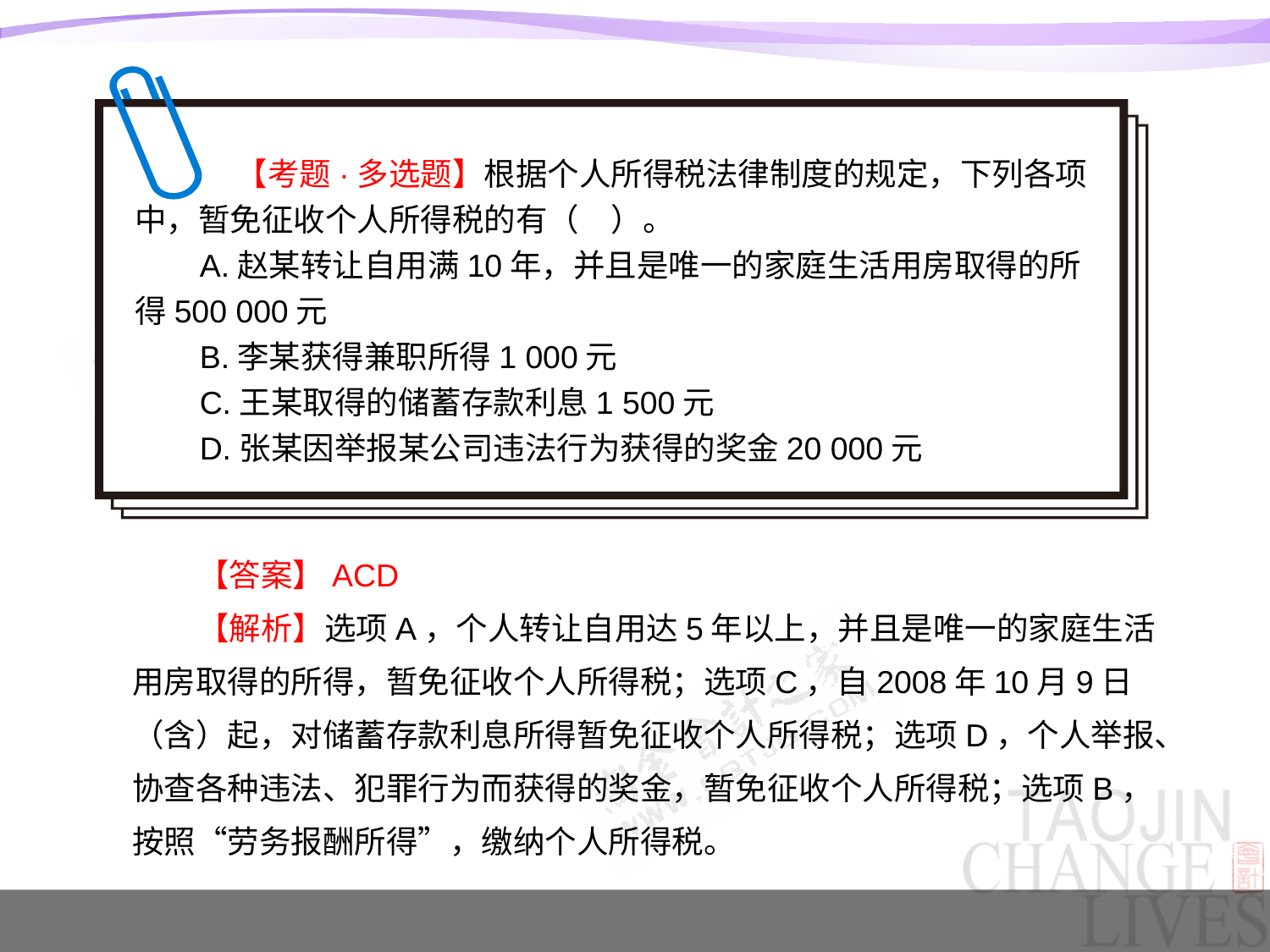

【考题·多选题】根据个人所得税法律制度的规定，下列各项中，暂免征收个人所得税的有（　）。
A.赵某转让自用满10年，并且是唯一的家庭生活用房取得的所得500 000元
B.李某获得兼职所得1 000元
C.王某取得的储蓄存款利息1 500元
D.张某因举报某公司违法行为获得的奖金20 000元

【答案】ACD
【解析】选项A，个人转让自用达5年以上，并且是唯一的家庭生活用房取得的所得，暂免征收个人所得税；选项C，自2008年10月9日（含）起，对储蓄存款利息所得暂免征收个人所得税；选项D，个人举报、协查各种违法、犯罪行为而获得的奖金，暂免征收个人所得税；选项B，按照“劳务报酬所得”，缴纳个人所得税。